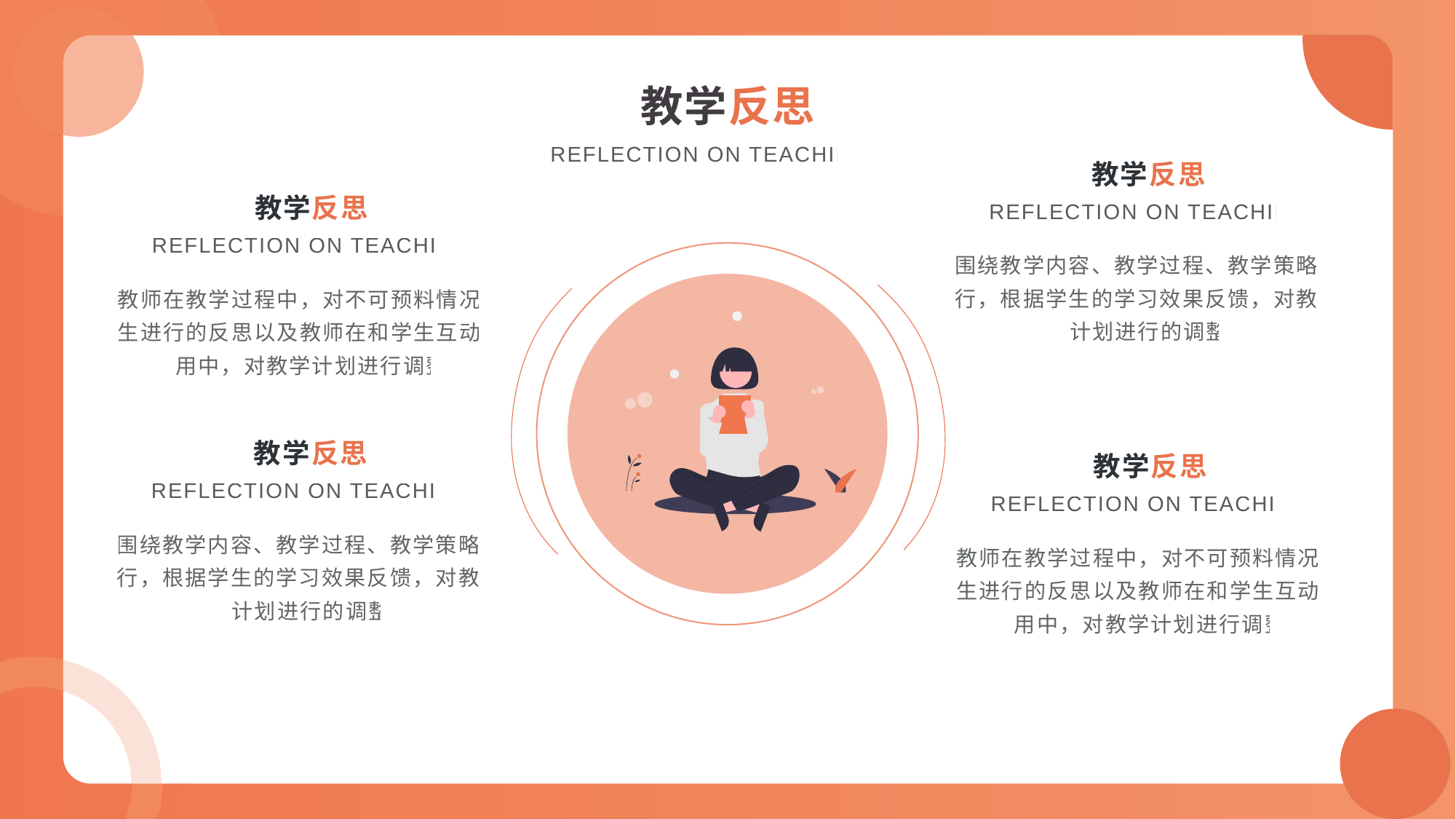

教学反思
REFLECTION ON TEACHING
教学反思
教学反思
REFLECTION ON TEACHING
REFLECTION ON TEACHING
围绕教学内容、教学过程、教学策略进行，根据学生的学习效果反馈，对教学计划进行的调整

教师在教学过程中，对不可预料情况发生进行的反思以及教师在和学生互动作用中，对教学计划进行调整
教学反思
教学反思
REFLECTION ON TEACHING
REFLECTION ON TEACHING
围绕教学内容、教学过程、教学策略进行，根据学生的学习效果反馈，对教学计划进行的调整
教师在教学过程中，对不可预料情况发生进行的反思以及教师在和学生互动作用中，对教学计划进行调整